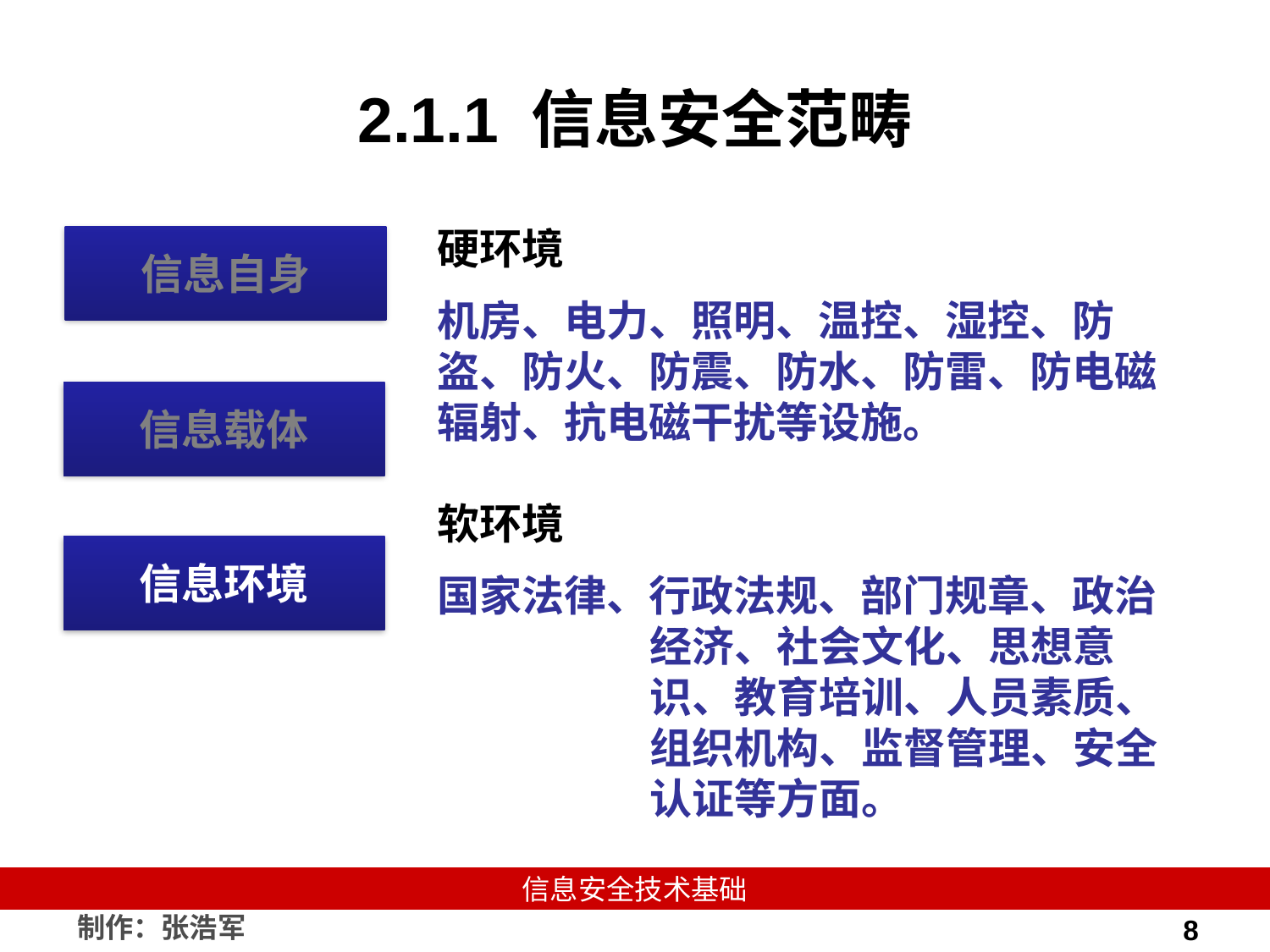

# 2.1.1 信息安全范畴
硬环境
机房、电力、照明、温控、湿控、防盗、防火、防震、防水、防雷、防电磁辐射、抗电磁干扰等设施。

软环境
国家法律、行政法规、部门规章、政治经济、社会文化、思想意识、教育培训、人员素质、组织机构、监督管理、安全认证等方面。
信息自身
信息载体
信息环境
8